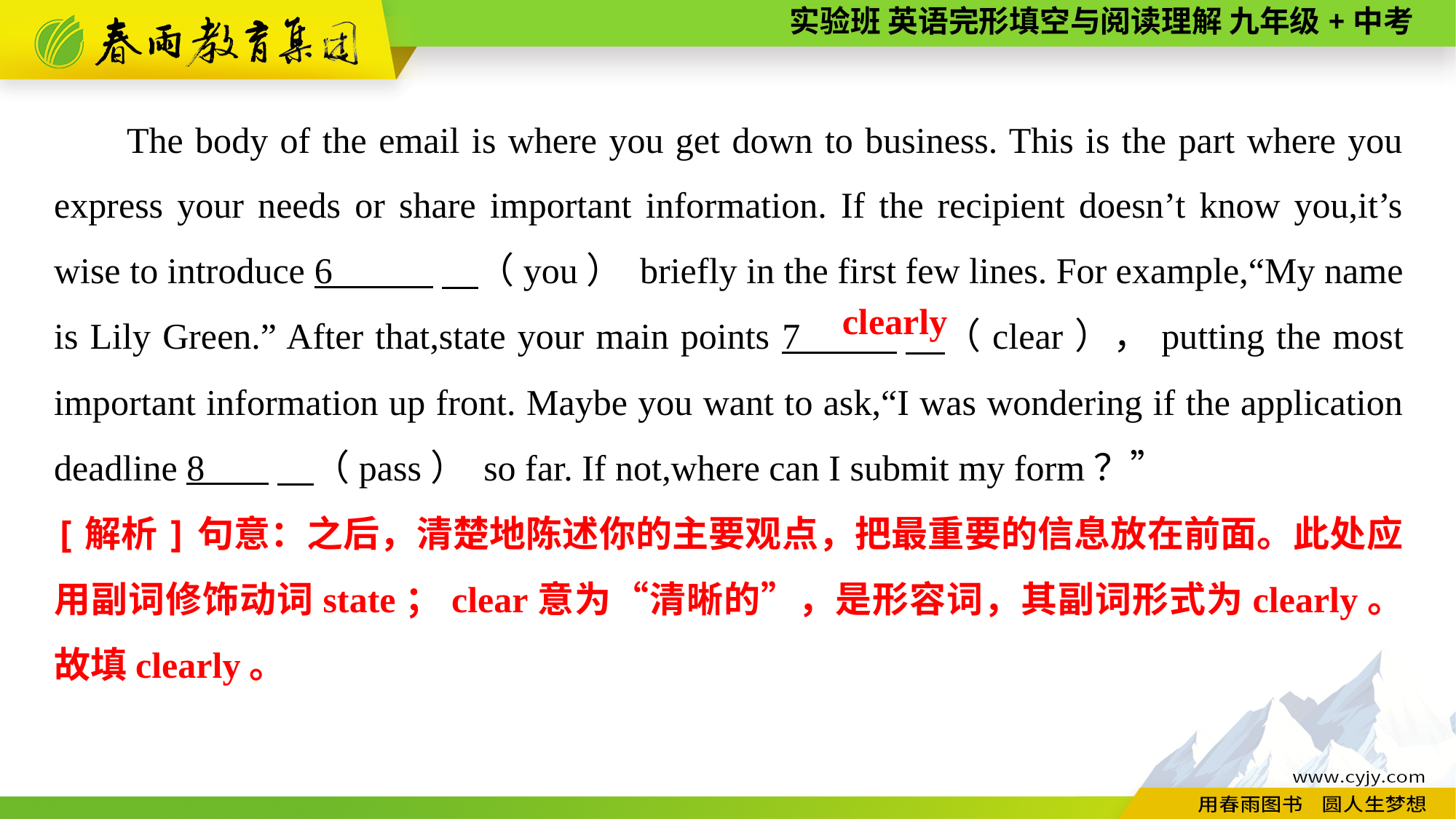

The body of the email is where you get down to business. This is the part where you express your needs or share important information. If the recipient doesn’t know you,it’s wise to introduce 6           　（you） briefly in the first few lines. For example,“My name is Lily Green.” After that,state your main points 7        　（clear），putting the most important information up front. Maybe you want to ask,“I was wondering if the application deadline 8       　（pass） so far. If not,where can I submit my form？”
clearly
[解析]句意：之后，清楚地陈述你的主要观点，把最重要的信息放在前面。此处应用副词修饰动词state；clear意为“清晰的”，是形容词，其副词形式为clearly。故填clearly。